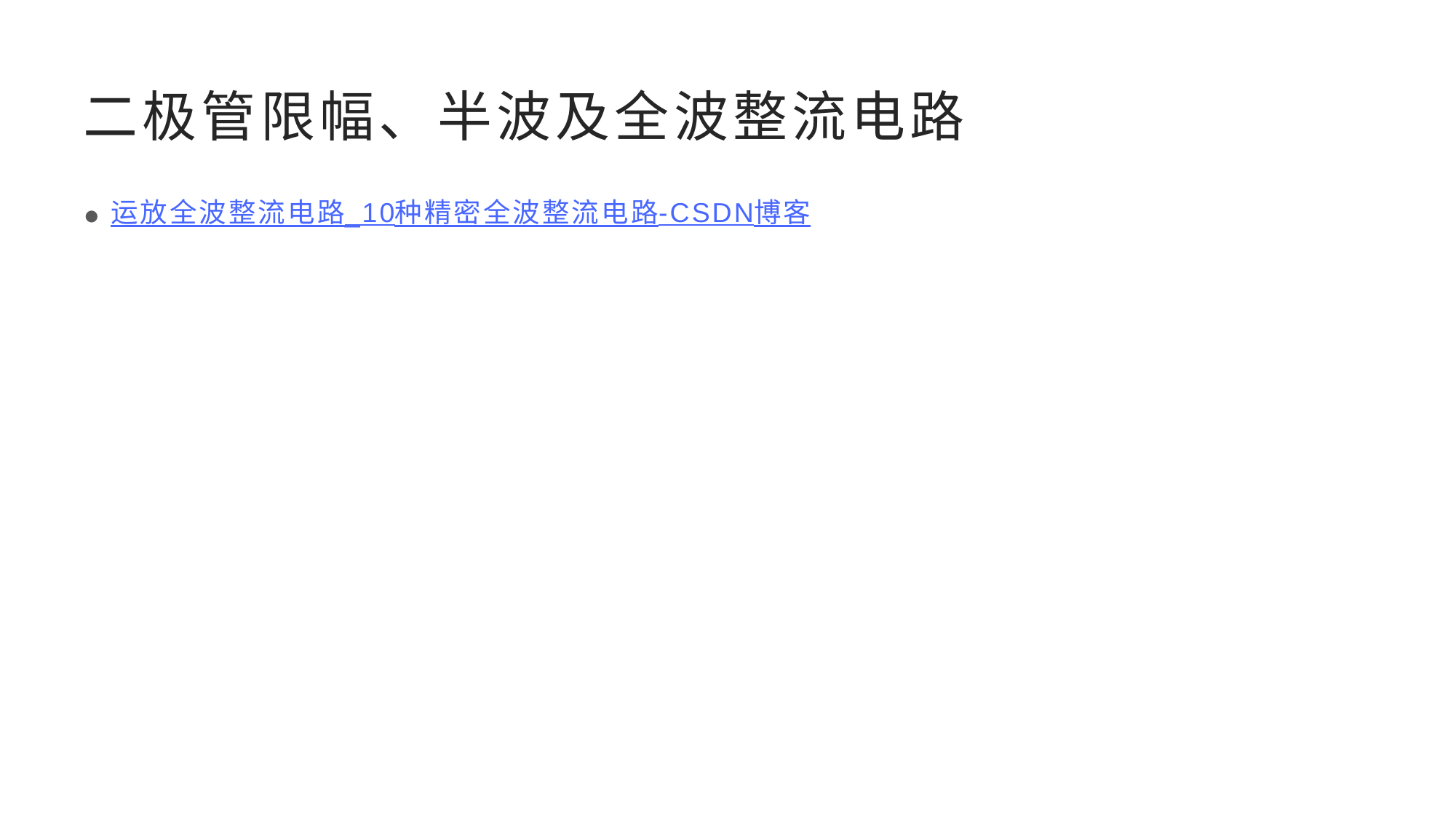

# 二极管限幅、半波及全波整流电路
运放全波整流电路_10种精密全波整流电路-CSDN博客